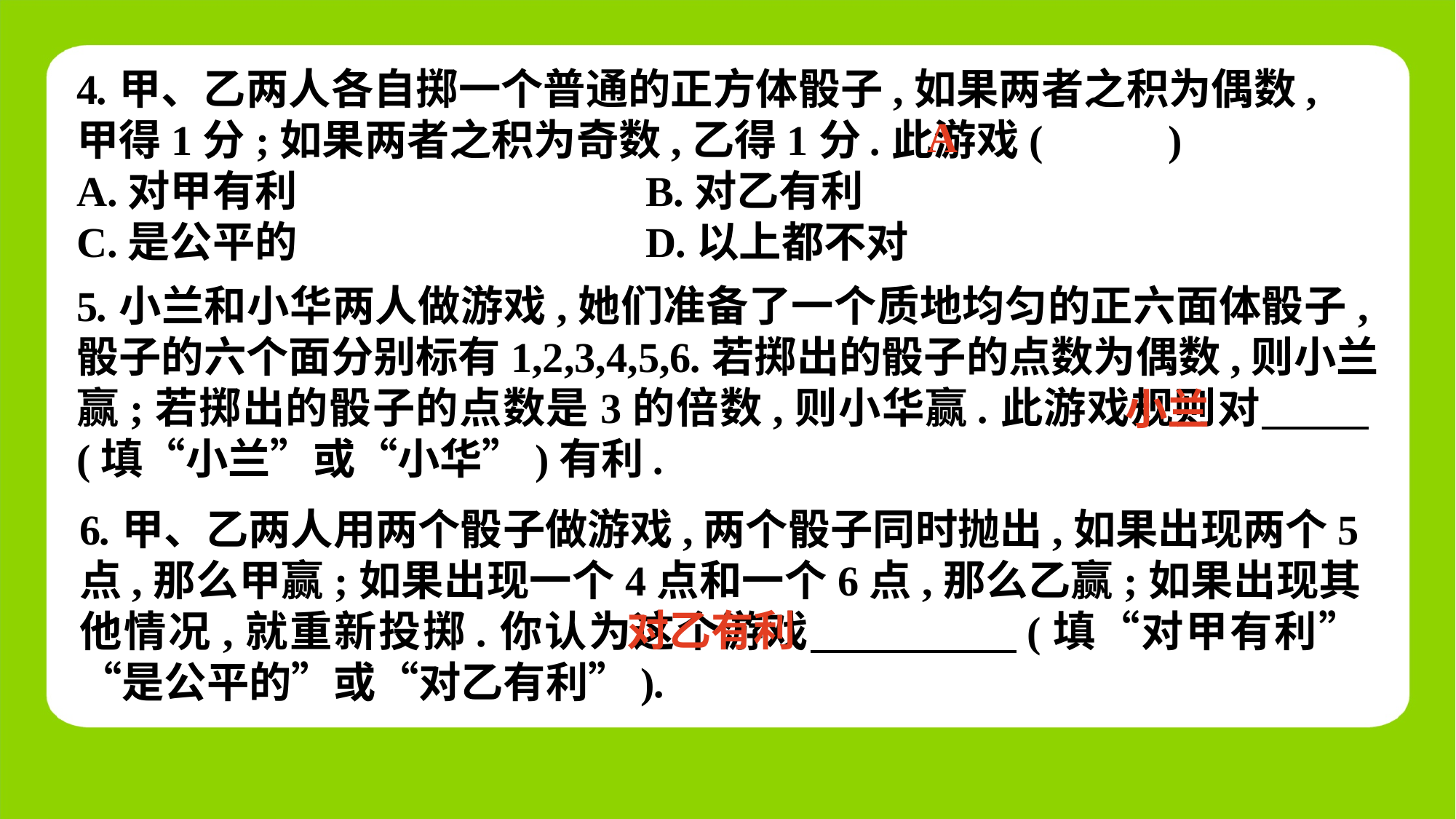

4.甲、乙两人各自掷一个普通的正方体骰子,如果两者之积为偶数,甲得1分;如果两者之积为奇数,乙得1分.此游戏(　  　)
A.对甲有利	                        B.对乙有利
C.是公平的	                        D.以上都不对
A
5.小兰和小华两人做游戏,她们准备了一个质地均匀的正六面体骰子,骰子的六个面分别标有1,2,3,4,5,6.若掷出的骰子的点数为偶数,则小兰赢;若掷出的骰子的点数是3的倍数,则小华赢.此游戏规则对　  　(填“小兰”或“小华”)有利.
小兰
6.甲、乙两人用两个骰子做游戏,两个骰子同时抛出,如果出现两个5点,那么甲赢;如果出现一个4点和一个6点,那么乙赢;如果出现其他情况,就重新投掷.你认为这个游戏　              (填“对甲有利”“是公平的”或“对乙有利”).
对乙有利